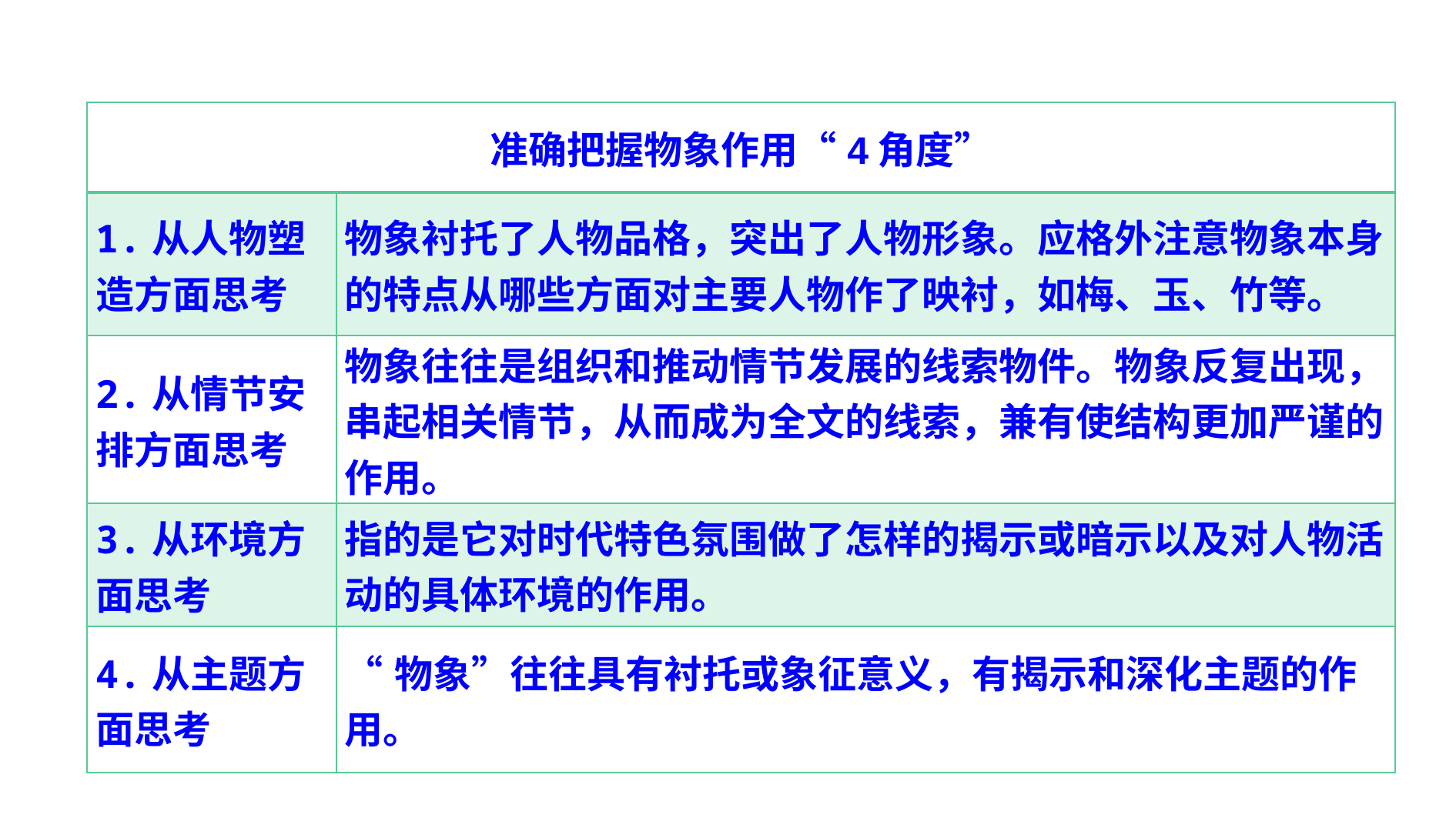

| 准确把握物象作用“4角度” |  |
| --- | --- |
| 1.从人物塑造方面思考 | 物象衬托了人物品格，突出了人物形象。应格外注意物象本身的特点从哪些方面对主要人物作了映衬，如梅、玉、竹等。 |
| 2.从情节安排方面思考 | 物象往往是组织和推动情节发展的线索物件。物象反复出现，串起相关情节，从而成为全文的线索，兼有使结构更加严谨的作用。 |
| 3.从环境方面思考 | 指的是它对时代特色氛围做了怎样的揭示或暗示以及对人物活动的具体环境的作用。 |
| 4.从主题方面思考 | “物象”往往具有衬托或象征意义，有揭示和深化主题的作用。 |